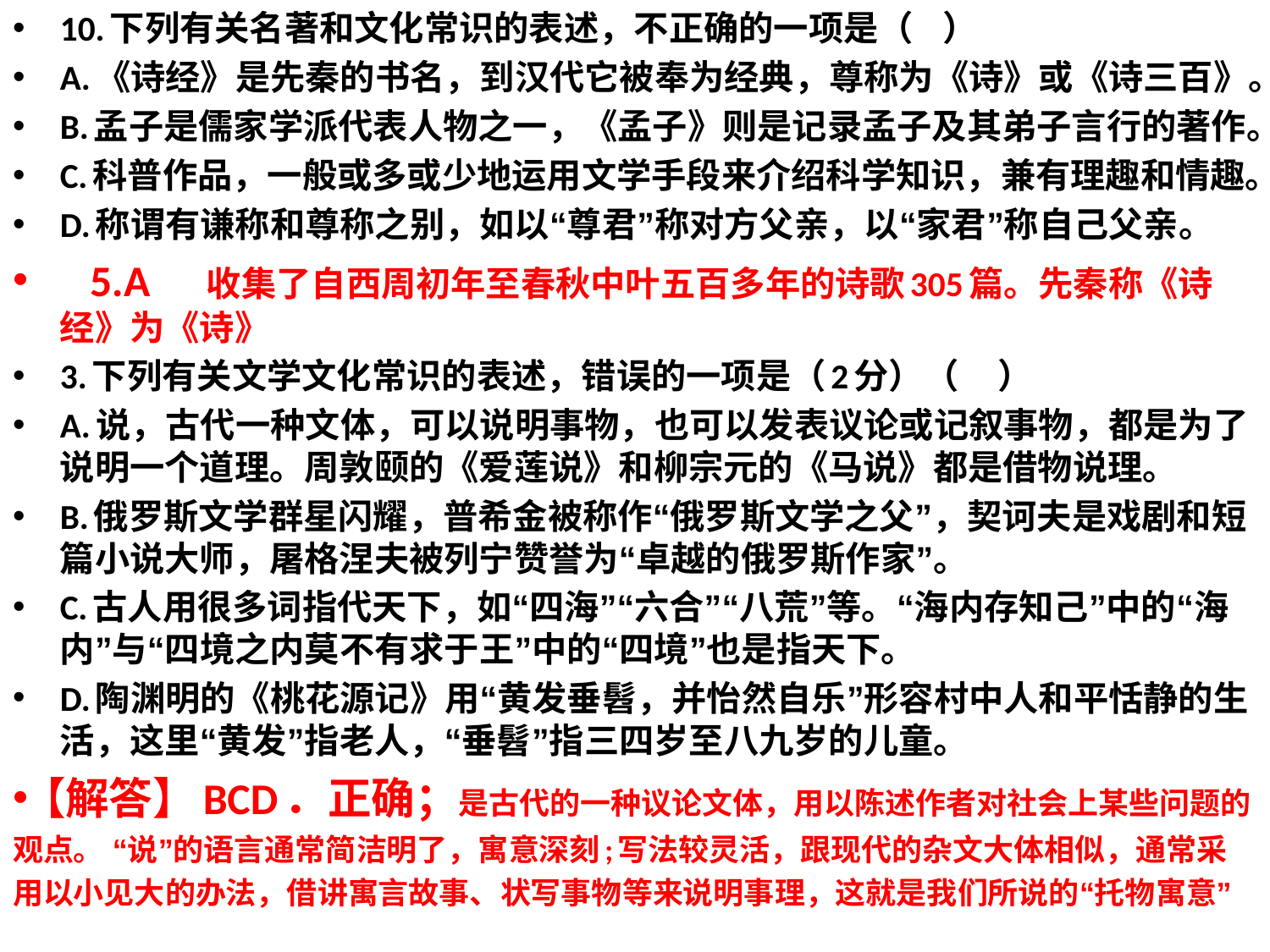

10.下列有关名著和文化常识的表述，不正确的一项是（   ）
A.《诗经》是先秦的书名，到汉代它被奉为经典，尊称为《诗》或《诗三百》。
B.孟子是儒家学派代表人物之一，《孟子》则是记录孟子及其弟子言行的著作。
C.科普作品，一般或多或少地运用文学手段来介绍科学知识，兼有理趣和情趣。
D.称谓有谦称和尊称之别，如以“尊君”称对方父亲，以“家君”称自己父亲。
   5.A     收集了自西周初年至春秋中叶五百多年的诗歌305篇。先秦称《诗经》为《诗》
3.下列有关文学文化常识的表述，错误的一项是（2分）（    ）
A.说，古代一种文体，可以说明事物，也可以发表议论或记叙事物，都是为了说明一个道理。周敦颐的《爱莲说》和柳宗元的《马说》都是借物说理。
B.俄罗斯文学群星闪耀，普希金被称作“俄罗斯文学之父”，契诃夫是戏剧和短篇小说大师，屠格涅夫被列宁赞誉为“卓越的俄罗斯作家”。
C.古人用很多词指代天下，如“四海”“六合”“八荒”等。“海内存知己”中的“海内”与“四境之内莫不有求于王”中的“四境”也是指天下。
D.陶渊明的《桃花源记》用“黄发垂髫，并怡然自乐”形容村中人和平恬静的生活，这里“黄发”指老人，“垂髫”指三四岁至八九岁的儿童。
【解答】BCD．正确；是古代的一种议论文体，用以陈述作者对社会上某些问题的观点。 “说”的语言通常简洁明了，寓意深刻;写法较灵活，跟现代的杂文大体相似，通常采用以小见大的办法，借讲寓言故事、状写事物等来说明事理，这就是我们所说的“托物寓意”
#